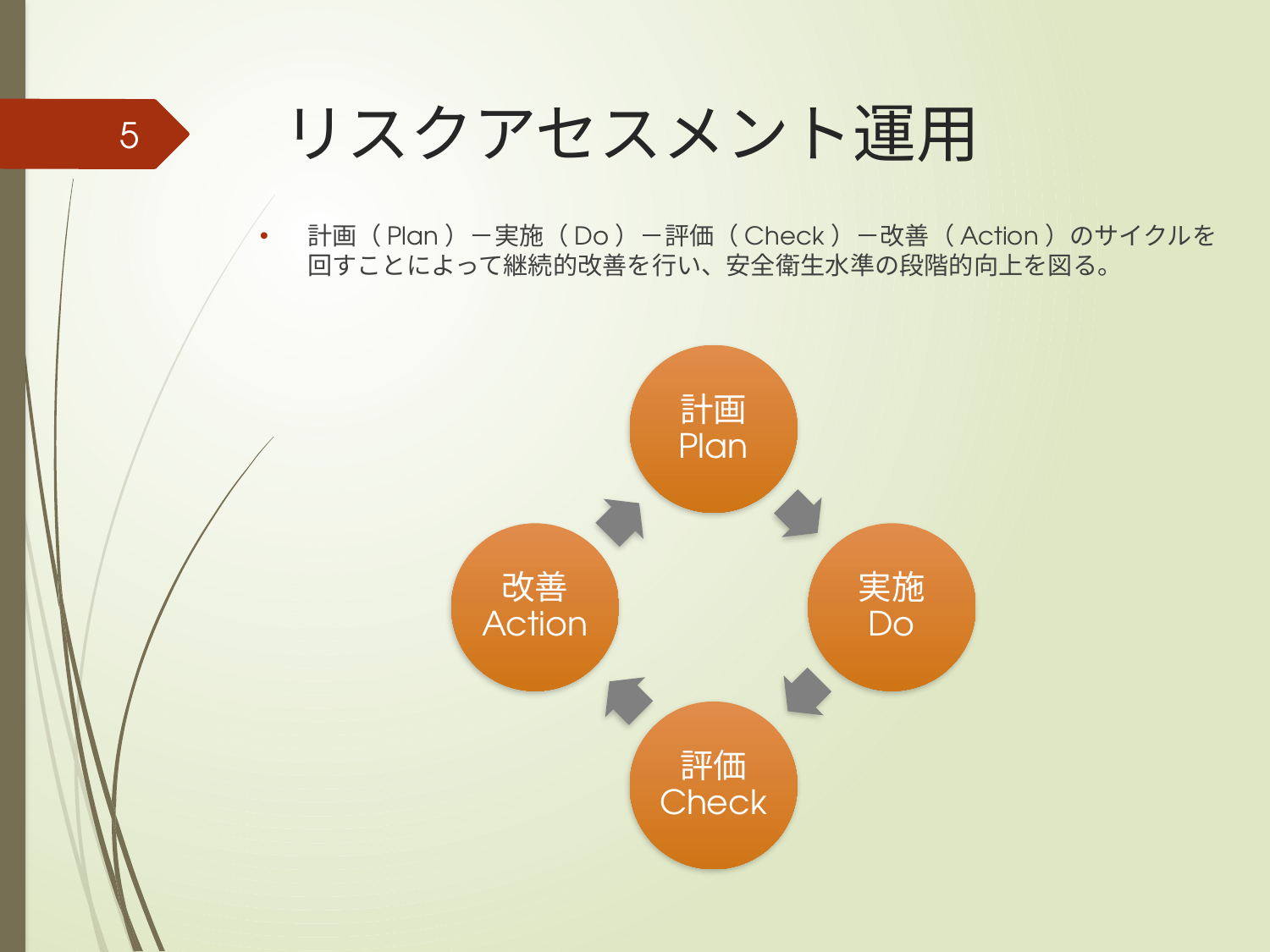

# リスクアセスメント運用
5
計画（Plan）－実施（Do）－評価（Check）－改善（Action）のサイクルを回すことによって継続的改善を行い、安全衛生水準の段階的向上を図る。
計画 Plan

実施 Do

評価 Check

改善 Action